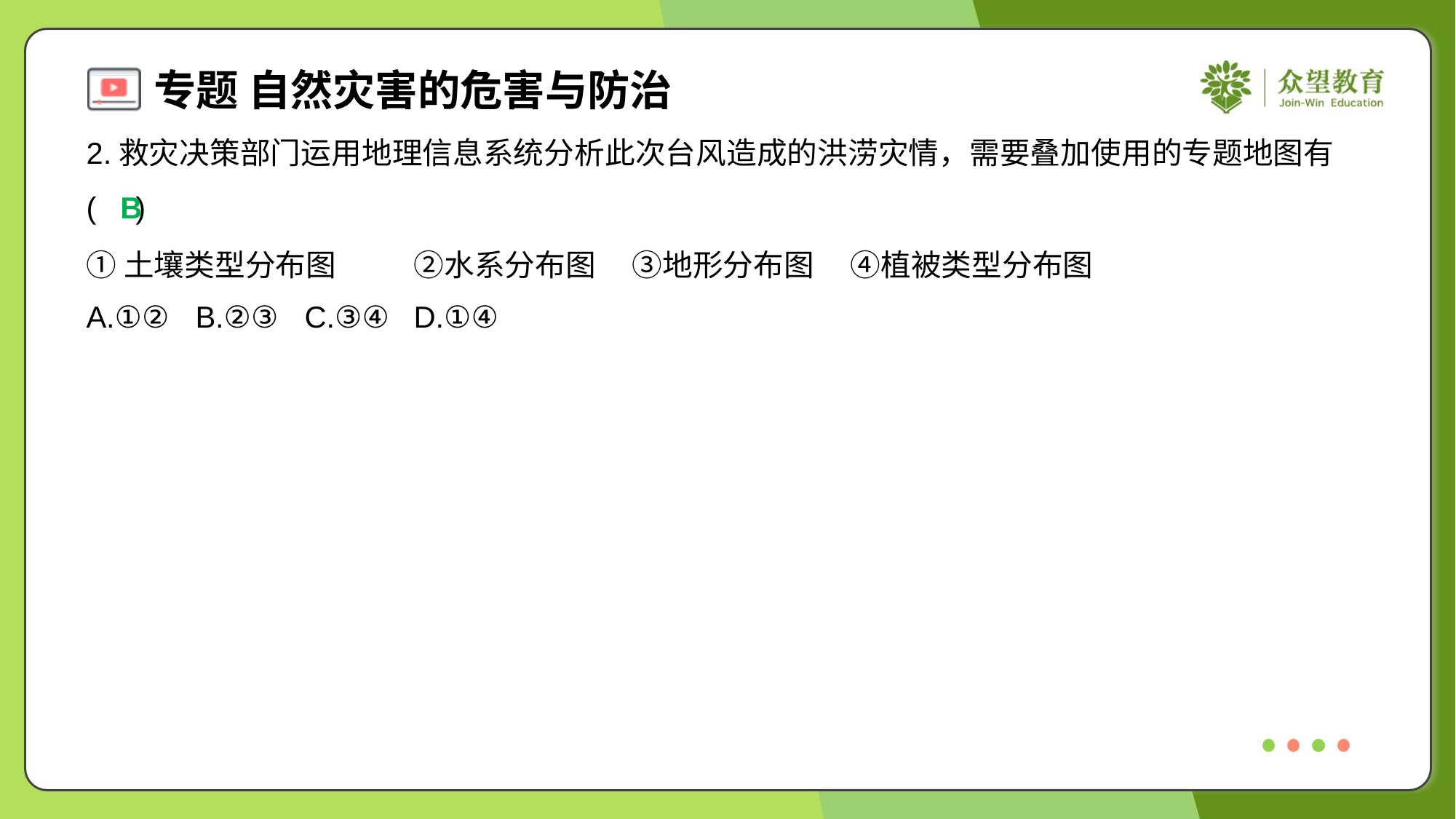

2.救灾决策部门运用地理信息系统分析此次台风造成的洪涝灾情，需要叠加使用的专题地图有
(     )
B
①土壤类型分布图	②水系分布图	③地形分布图	④植被类型分布图
A.①②	B.②③	C.③④	D.①④